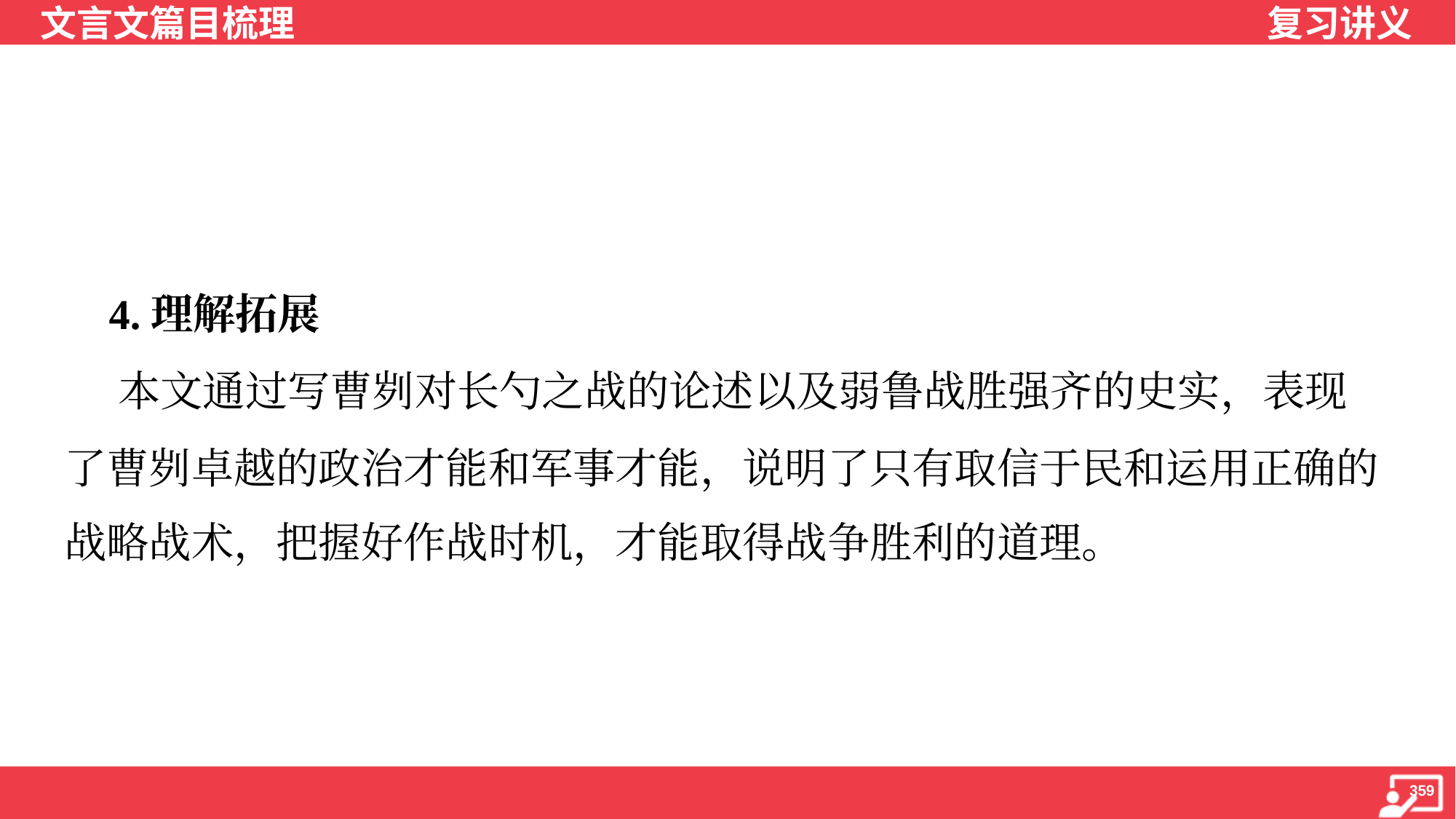

4.理解拓展
    本文通过写曹刿对长勺之战的论述以及弱鲁战胜强齐的史实，表现
了曹刿卓越的政治才能和军事才能，说明了只有取信于民和运用正确的
战略战术，把握好作战时机，才能取得战争胜利的道理。